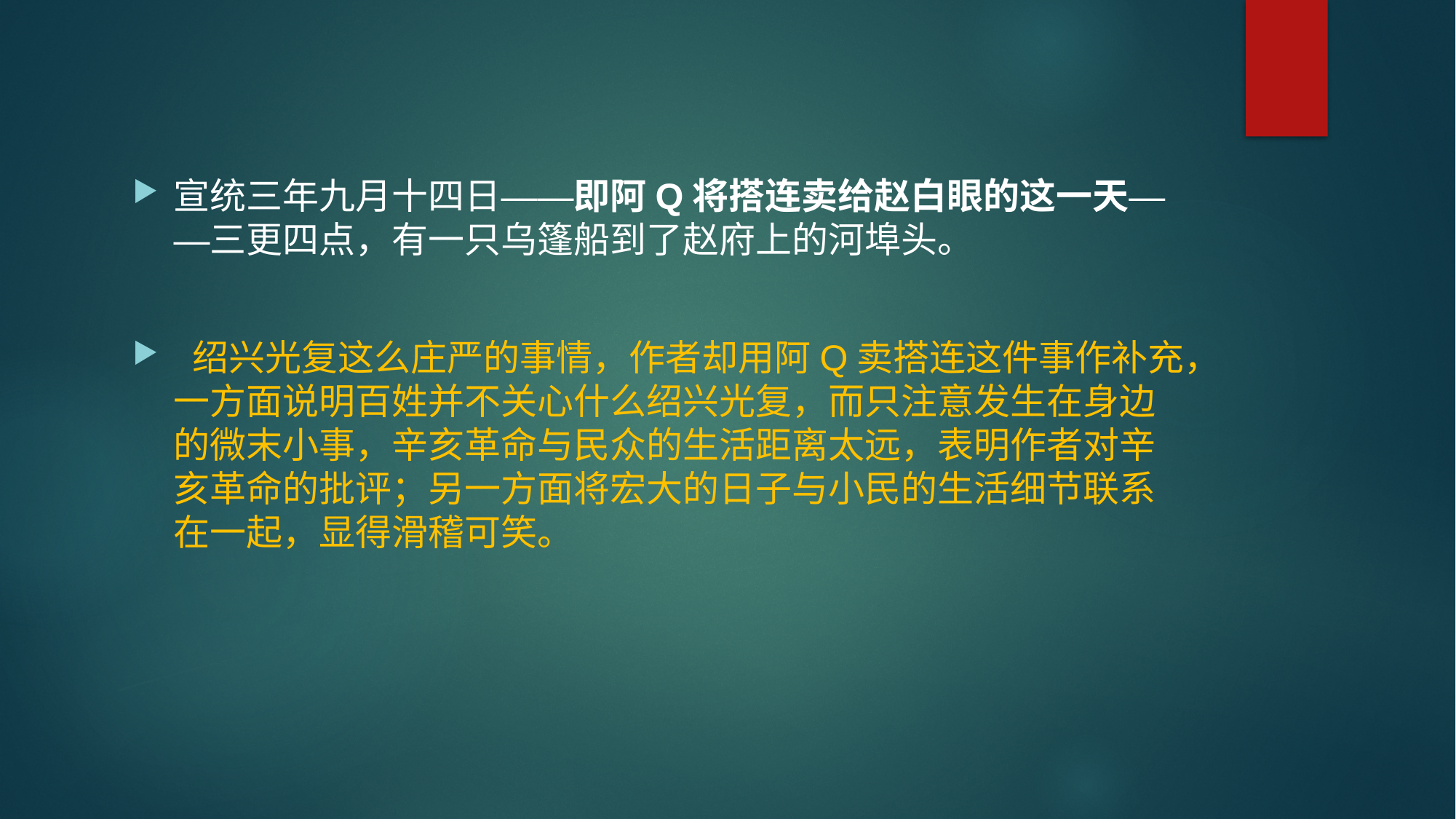

宣统三年九月十四日——即阿Q将搭连卖给赵白眼的这一天——三更四点，有一只乌篷船到了赵府上的河埠头。

 绍兴光复这么庄严的事情，作者却用阿Q卖搭连这件事作补充，一方面说明百姓并不关心什么绍兴光复，而只注意发生在身边的微末小事，辛亥革命与民众的生活距离太远，表明作者对辛亥革命的批评；另一方面将宏大的日子与小民的生活细节联系在一起，显得滑稽可笑。